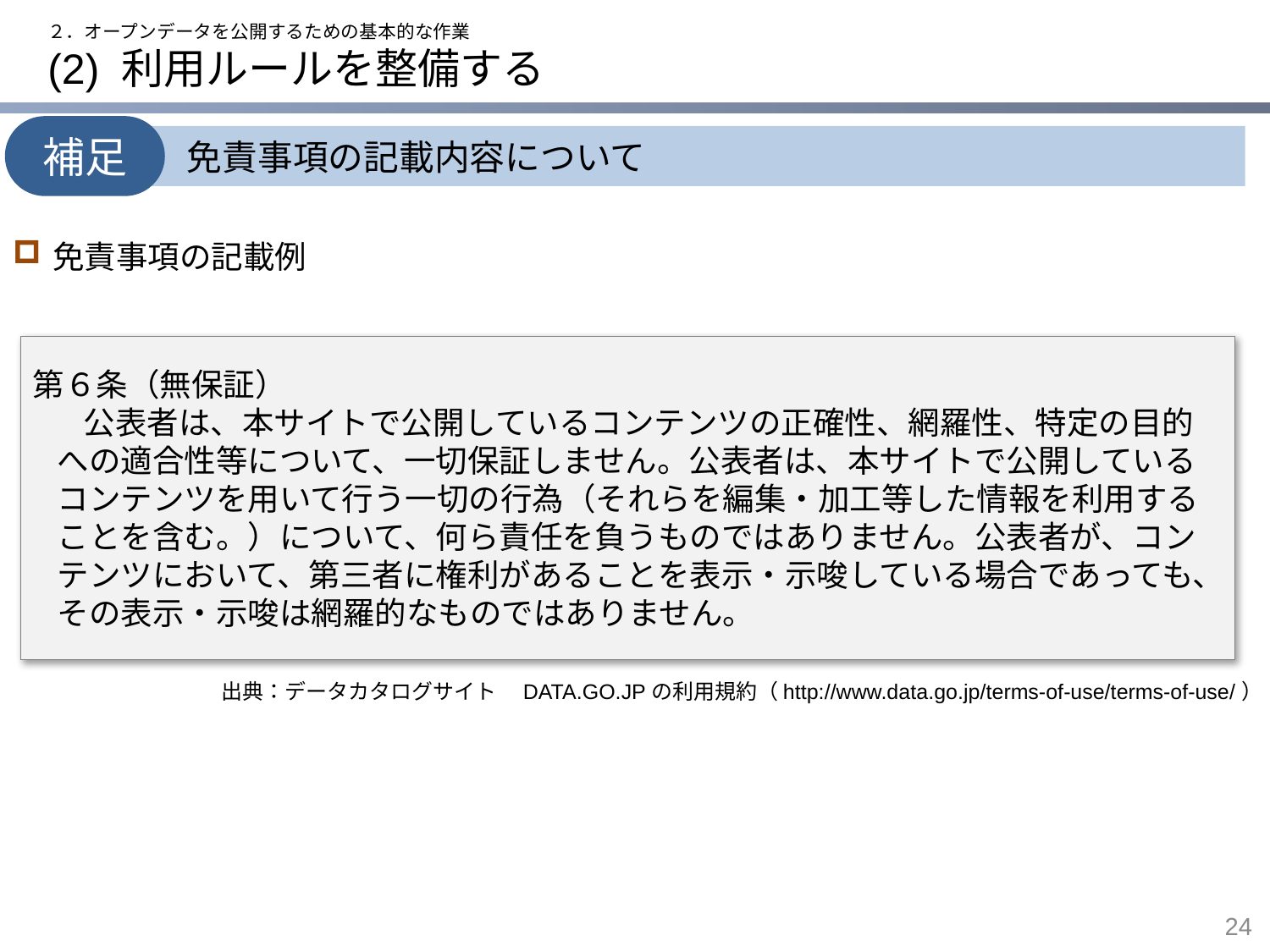

２．オープンデータを公開するための基本的な作業
# (2) 利用ルールを整備する
補足
免責事項の記載内容について
免責事項の記載例
第６条（無保証）
公表者は、本サイトで公開しているコンテンツの正確性、網羅性、特定の目的への適合性等について、一切保証しません。公表者は、本サイトで公開しているコンテンツを用いて行う一切の行為（それらを編集・加工等した情報を利用することを含む。）について、何ら責任を負うものではありません。公表者が、コンテンツにおいて、第三者に権利があることを表示・示唆している場合であっても、その表示・示唆は網羅的なものではありません。
出典：データカタログサイト　DATA.GO.JPの利用規約（http://www.data.go.jp/terms-of-use/terms-of-use/）
24